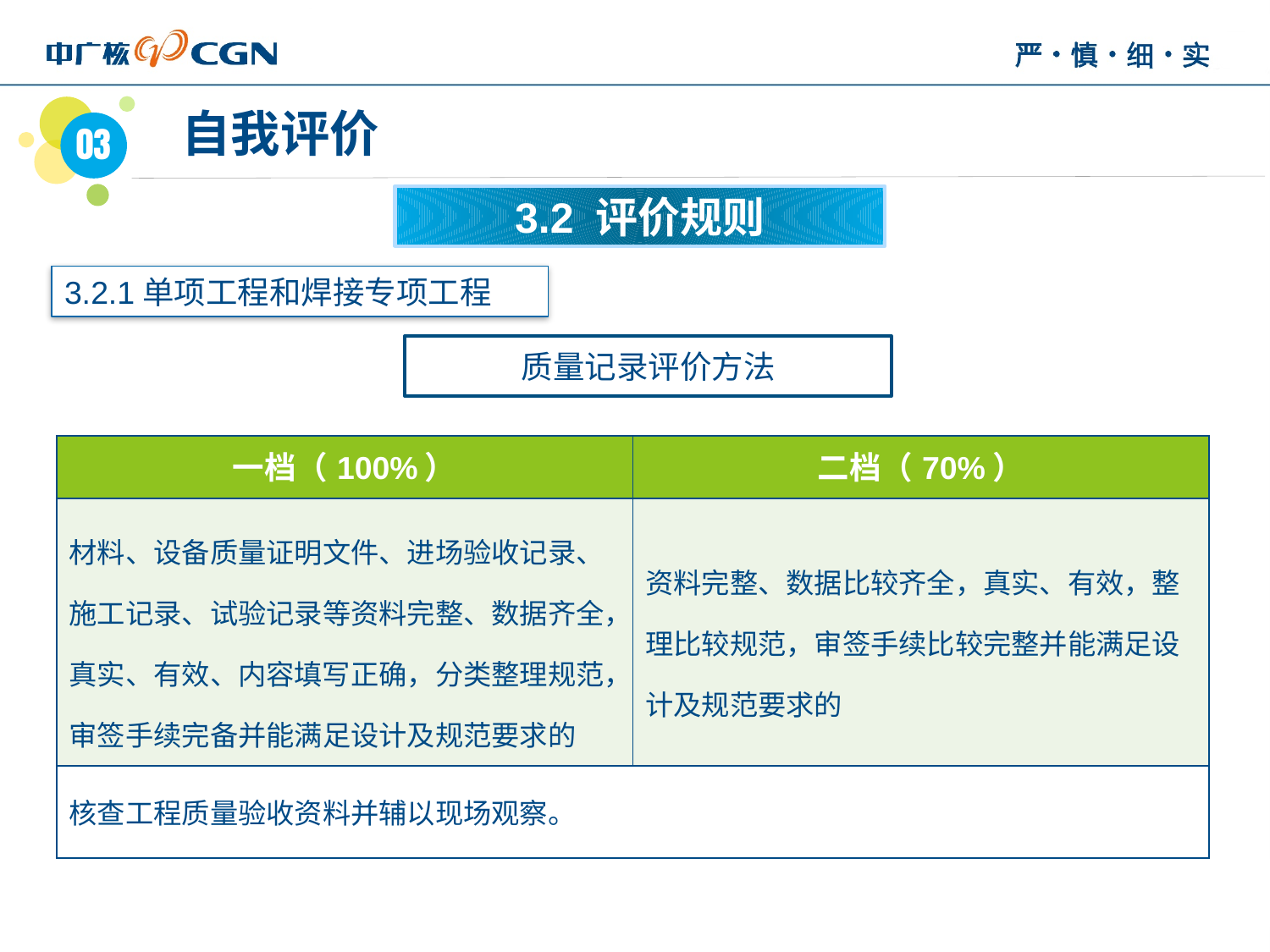

03

  自我评价

3.2 评价规则
3.2.1单项工程和焊接专项工程
质量记录评价方法
| 一档（100%） | 二档（70%） |
| --- | --- |
| 材料、设备质量证明文件、进场验收记录、施工记录、试验记录等资料完整、数据齐全，真实、有效、内容填写正确，分类整理规范，审签手续完备并能满足设计及规范要求的 | 资料完整、数据比较齐全，真实、有效，整理比较规范，审签手续比较完整并能满足设计及规范要求的 |
| 核查工程质量验收资料并辅以现场观察。 |  |